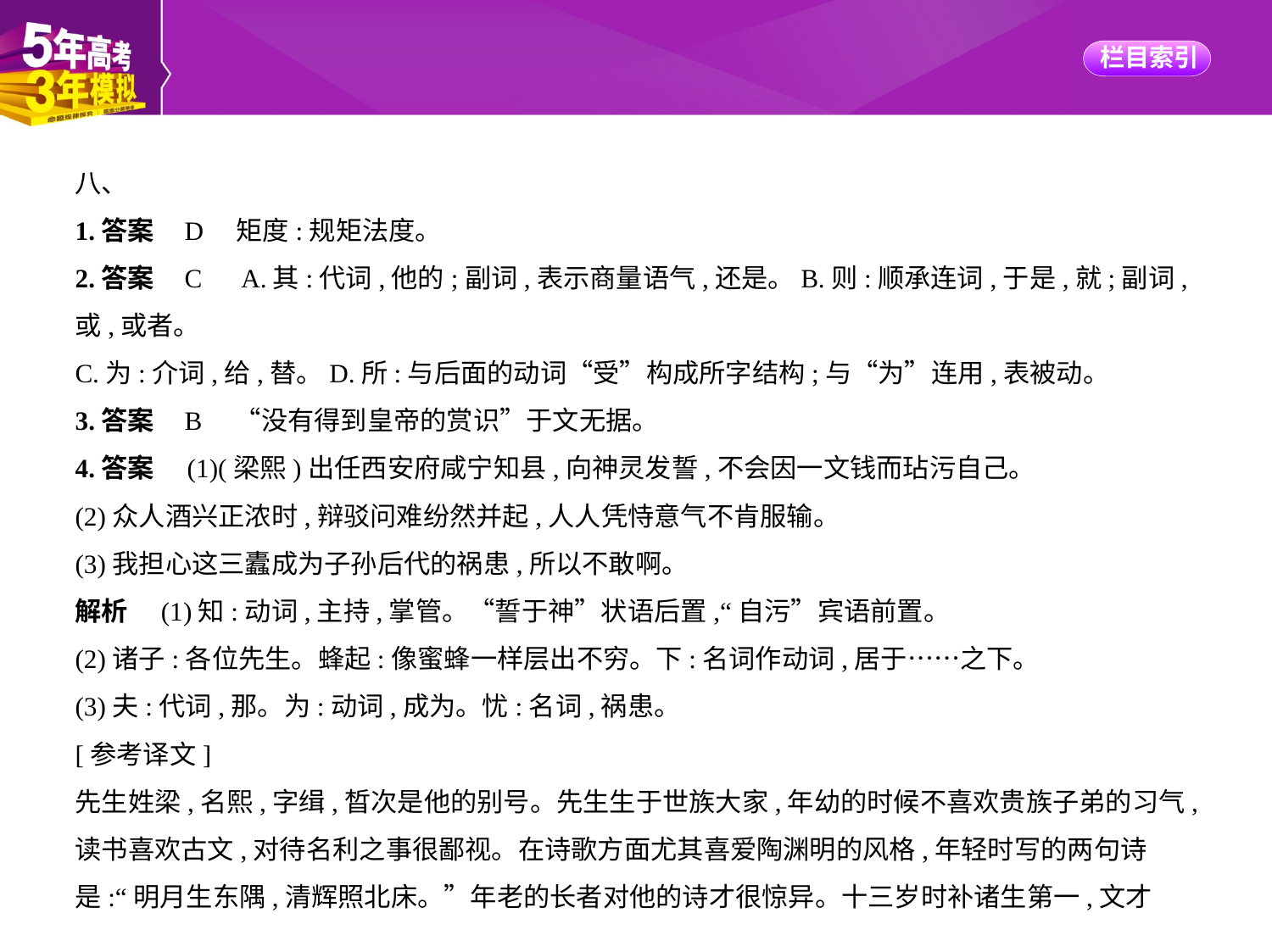

八、
1.答案    D　矩度:规矩法度。
2.答案    C　A.其:代词,他的;副词,表示商量语气,还是。B.则:顺承连词,于是,就;副词,或,或者。
C.为:介词,给,替。D.所:与后面的动词“受”构成所字结构;与“为”连用,表被动。
3.答案    B　“没有得到皇帝的赏识”于文无据。
4.答案　(1)(梁熙)出任西安府咸宁知县,向神灵发誓,不会因一文钱而玷污自己。
(2)众人酒兴正浓时,辩驳问难纷然并起,人人凭恃意气不肯服输。
(3)我担心这三蠹成为子孙后代的祸患,所以不敢啊。
解析　(1)知:动词,主持,掌管。“誓于神”状语后置,“自污”宾语前置。
(2)诸子:各位先生。蜂起:像蜜蜂一样层出不穷。下:名词作动词,居于……之下。
(3)夫:代词,那。为:动词,成为。忧:名词,祸患。
[参考译文]
先生姓梁,名熙,字缉,晳次是他的别号。先生生于世族大家,年幼的时候不喜欢贵族子弟的习气,
读书喜欢古文,对待名利之事很鄙视。在诗歌方面尤其喜爱陶渊明的风格,年轻时写的两句诗
是:“明月生东隅,清辉照北床。”年老的长者对他的诗才很惊异。十三岁时补诸生第一,文才